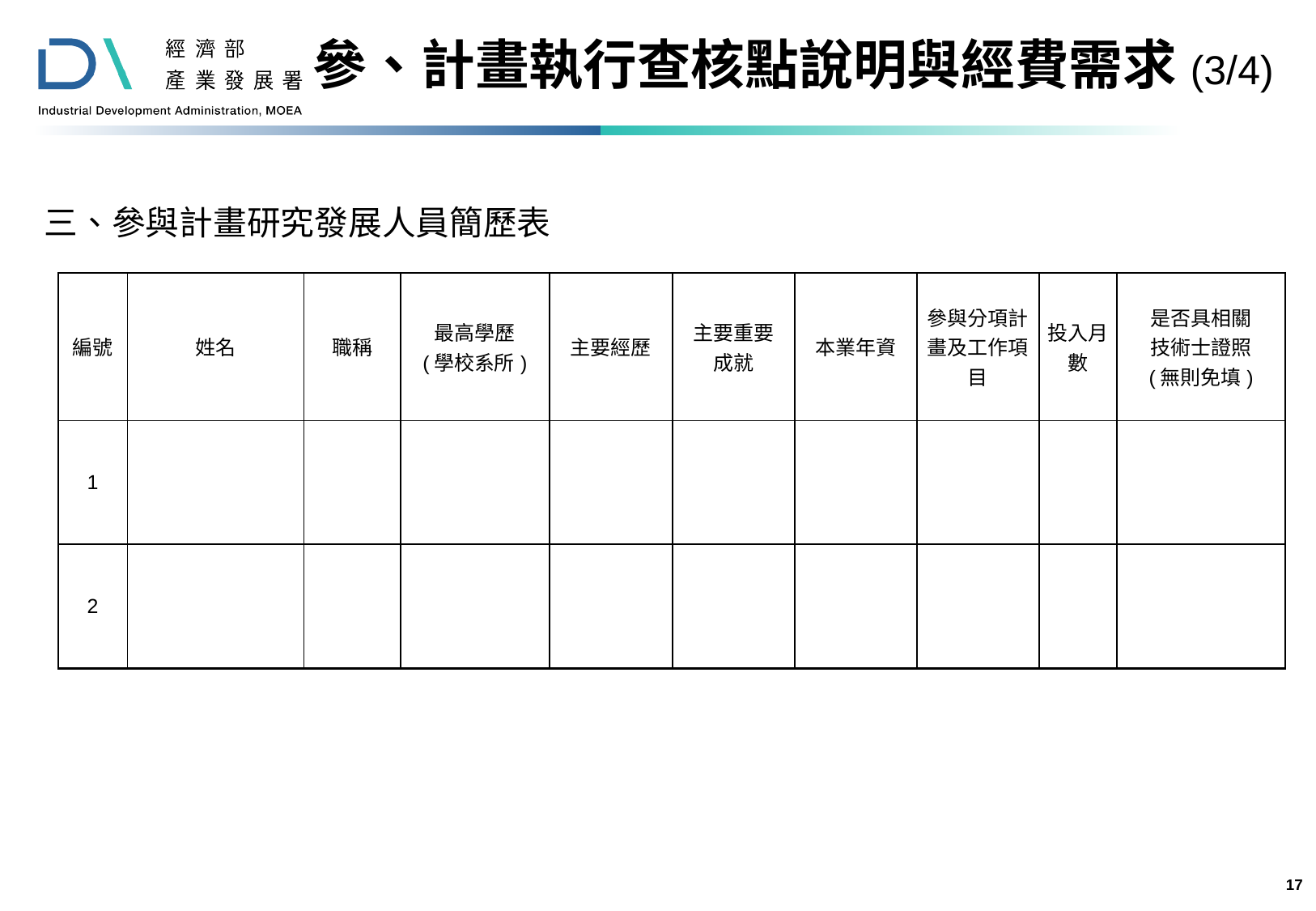

參、計畫執行查核點說明與經費需求(3/4)
三、參與計畫研究發展人員簡歷表
| 編號 | 姓名 | 職稱 | 最高學歷 (學校系所) | 主要經歷 | 主要重要 成就 | 本業年資 | 參與分項計畫及工作項目 | 投入月數 | 是否具相關 技術士證照 (無則免填) |
| --- | --- | --- | --- | --- | --- | --- | --- | --- | --- |
| 1 |  |  |  |  |  |  |  |  |  |
| 2 |  |  |  |  |  |  |  |  |  |
17